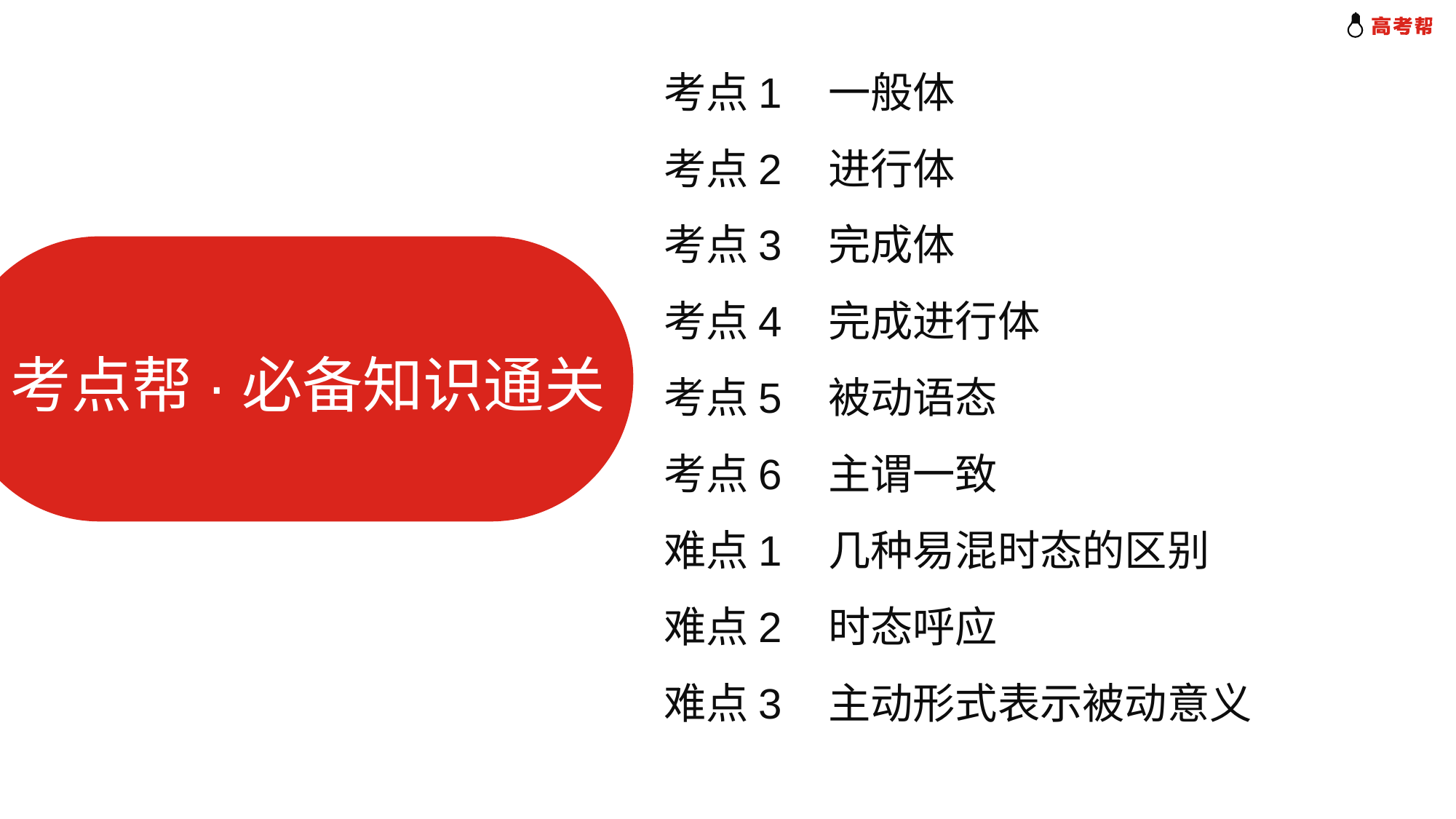

考点1   一般体
考点2   进行体
考点3   完成体
考点4   完成进行体
考点5   被动语态
考点6   主谓一致
难点1   几种易混时态的区别
难点2   时态呼应
难点3   主动形式表示被动意义
考点帮·必备知识通关